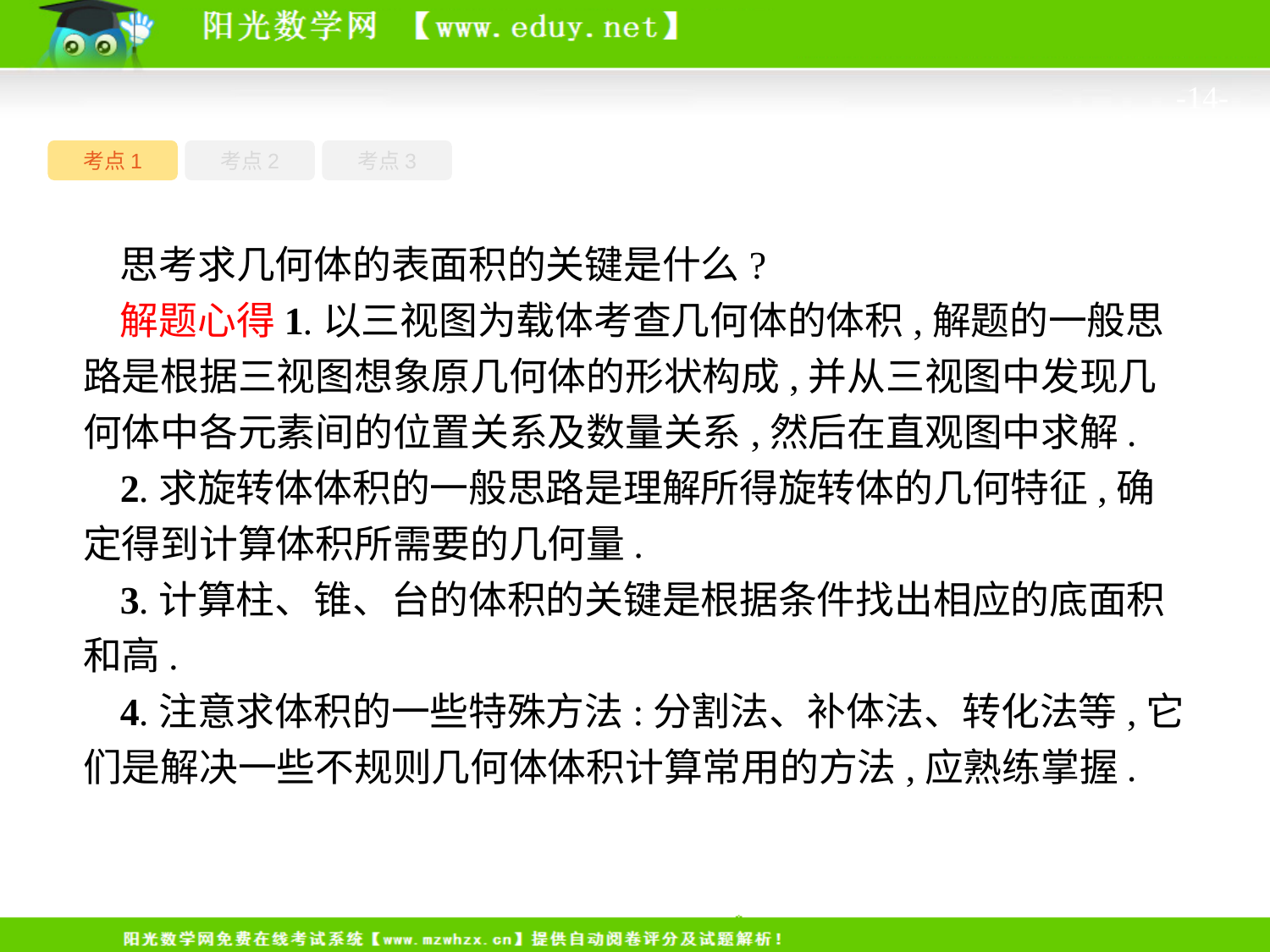

-14-
考点1
考点3
考点2
思考求几何体的表面积的关键是什么?
解题心得1.以三视图为载体考查几何体的体积,解题的一般思路是根据三视图想象原几何体的形状构成,并从三视图中发现几何体中各元素间的位置关系及数量关系,然后在直观图中求解.
2.求旋转体体积的一般思路是理解所得旋转体的几何特征,确定得到计算体积所需要的几何量.
3.计算柱、锥、台的体积的关键是根据条件找出相应的底面积和高.
4.注意求体积的一些特殊方法:分割法、补体法、转化法等,它们是解决一些不规则几何体体积计算常用的方法,应熟练掌握.